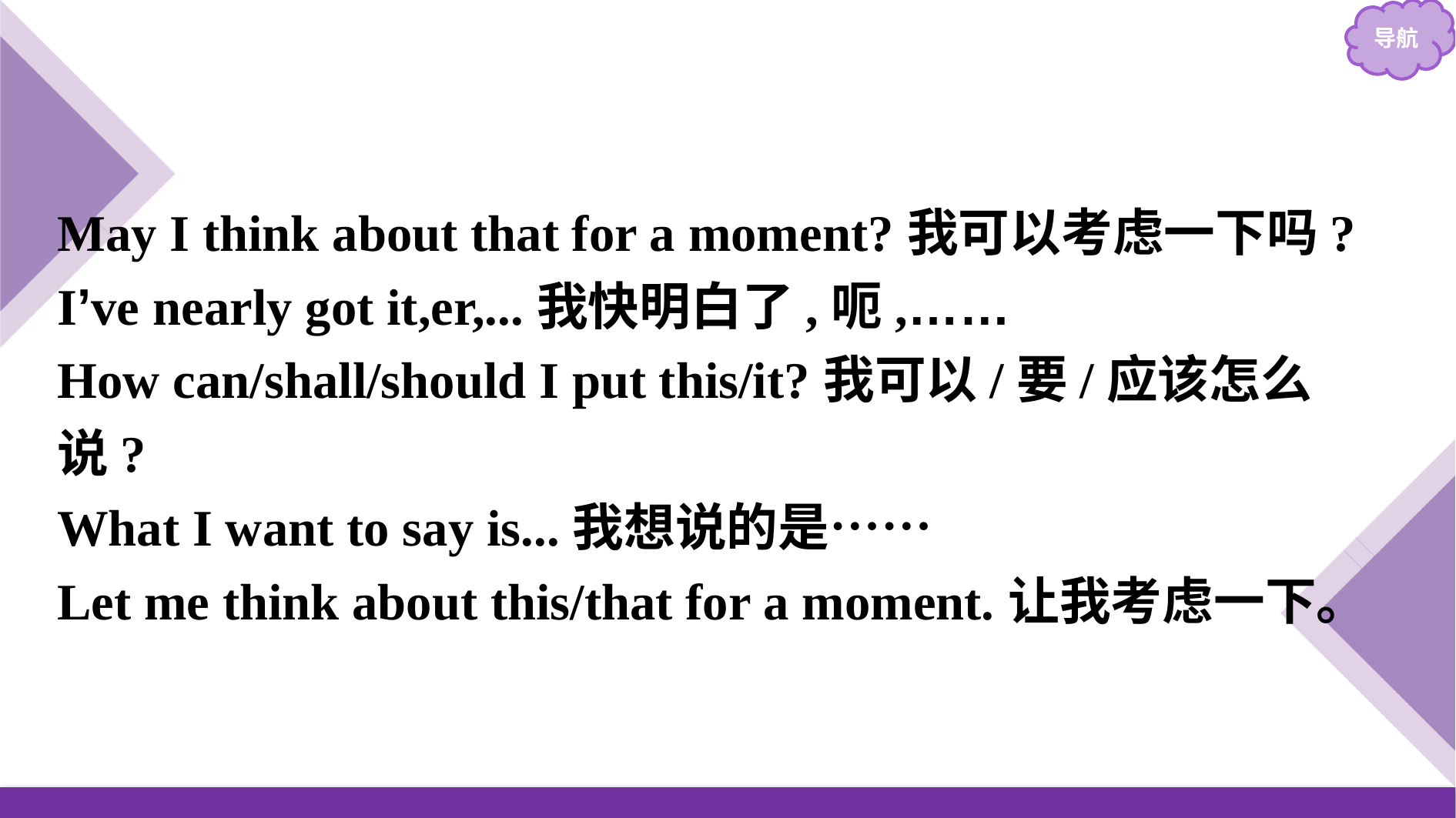

May I think about that for a moment?我可以考虑一下吗?
I’ve nearly got it,er,...我快明白了,呃,……
How can/shall/should I put this/it?我可以/要/应该怎么说?
What I want to say is...我想说的是……
Let me think about this/that for a moment.让我考虑一下。